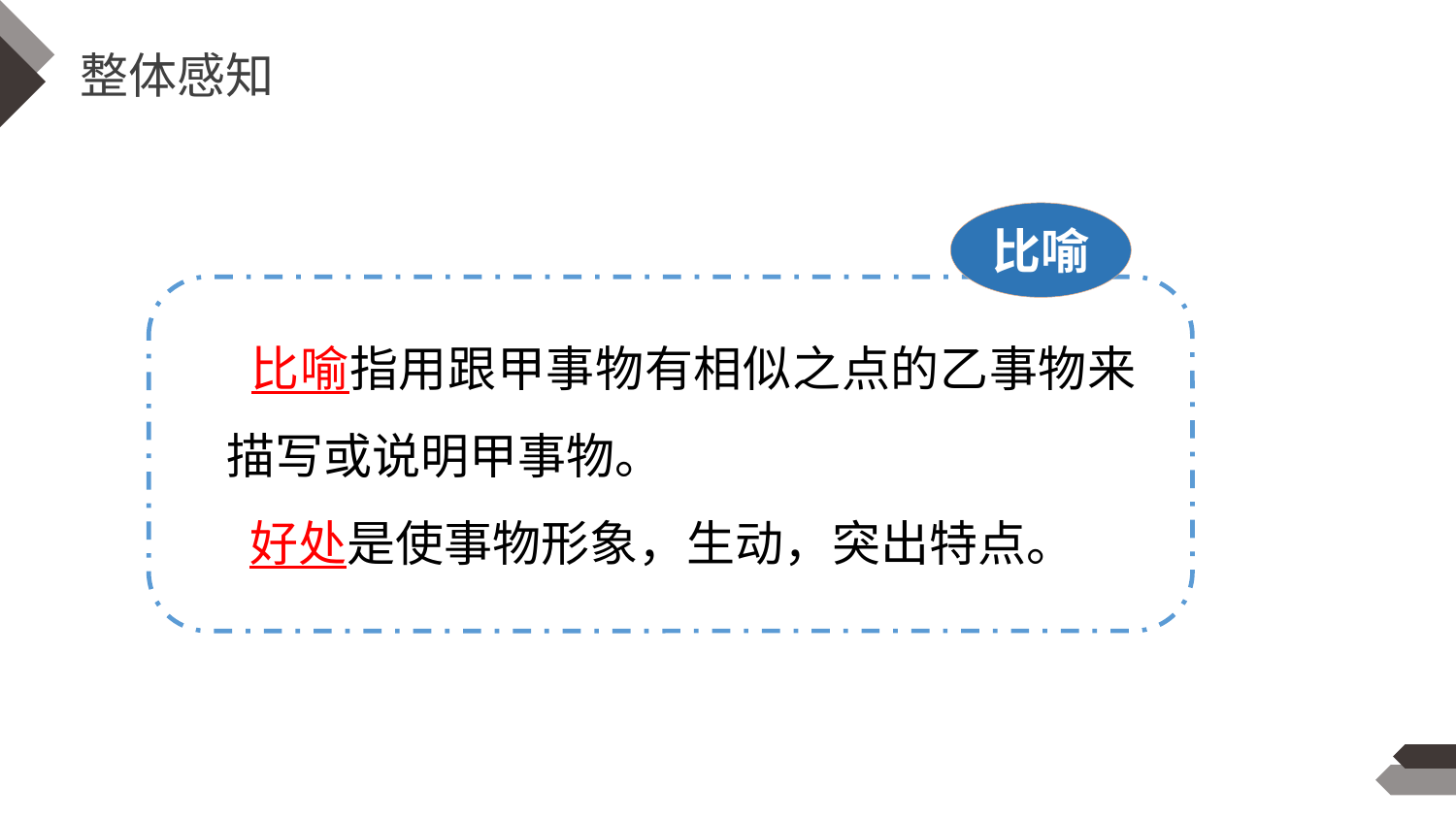

整体感知
比喻

 比喻指用跟甲事物有相似之点的乙事物来描写或说明甲事物。
 好处是使事物形象，生动，突出特点。